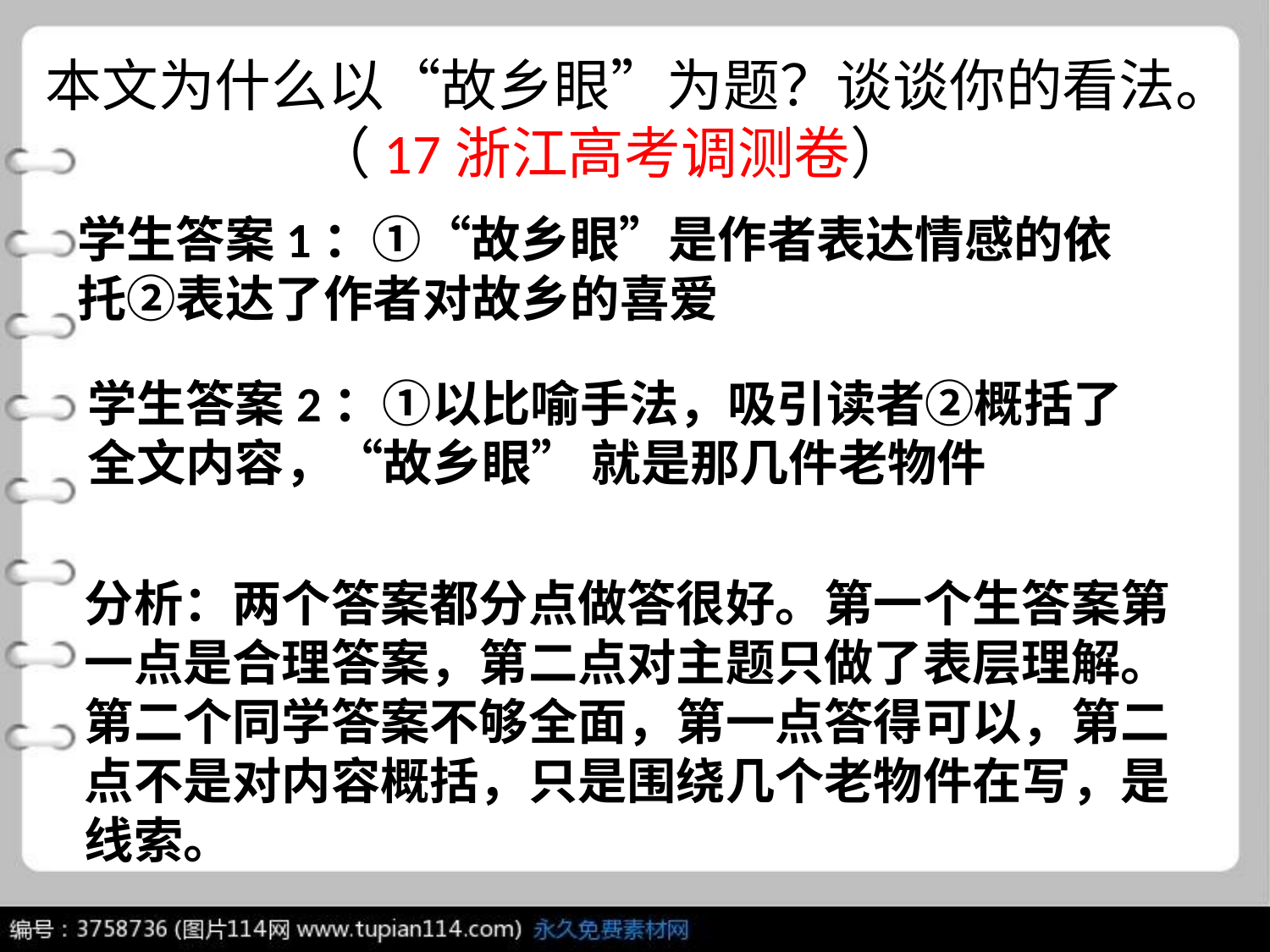

# 本文为什么以“故乡眼”为题？谈谈你的看法。（17浙江高考调测卷）
学生答案1：①“故乡眼”是作者表达情感的依托②表达了作者对故乡的喜爱
学生答案2：①以比喻手法，吸引读者②概括了全文内容，“故乡眼” 就是那几件老物件
分析：两个答案都分点做答很好。第一个生答案第一点是合理答案，第二点对主题只做了表层理解。第二个同学答案不够全面，第一点答得可以，第二点不是对内容概括，只是围绕几个老物件在写，是线索。